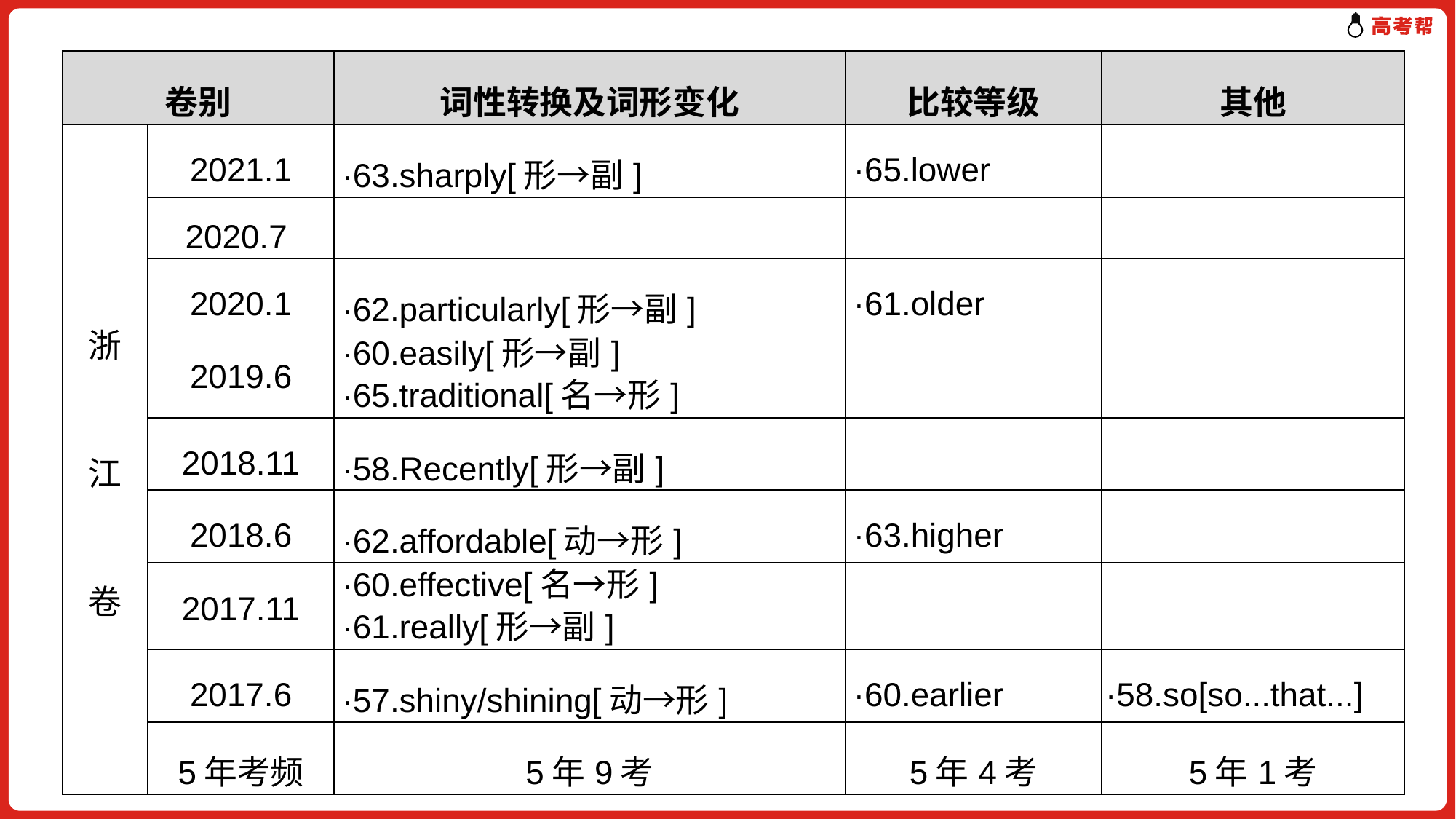

| 卷别 |  | 词性转换及词形变化 | 比较等级 | 其他 |
| --- | --- | --- | --- | --- |
| 浙 江 卷 | 2021.1 | ·63.sharply[形→副] | ·65.lower |  |
|  | 2020.7 |  |  |  |
|  | 2020.1 | ·62.particularly[形→副] | ·61.older |  |
|  | 2019.6 | ·60.easily[形→副] ·65.traditional[名→形] |  |  |
|  | 2018.11 | ·58.Recently[形→副] |  |  |
|  | 2018.6 | ·62.affordable[动→形] | ·63.higher |  |
|  | 2017.11 | ·60.effective[名→形] ·61.really[形→副] |  |  |
|  | 2017.6 | ·57.shiny/shining[动→形] | ·60.earlier | ·58.so[so...that...] |
|  | 5年考频 | 5年9考 | 5年4考 | 5年1考 |